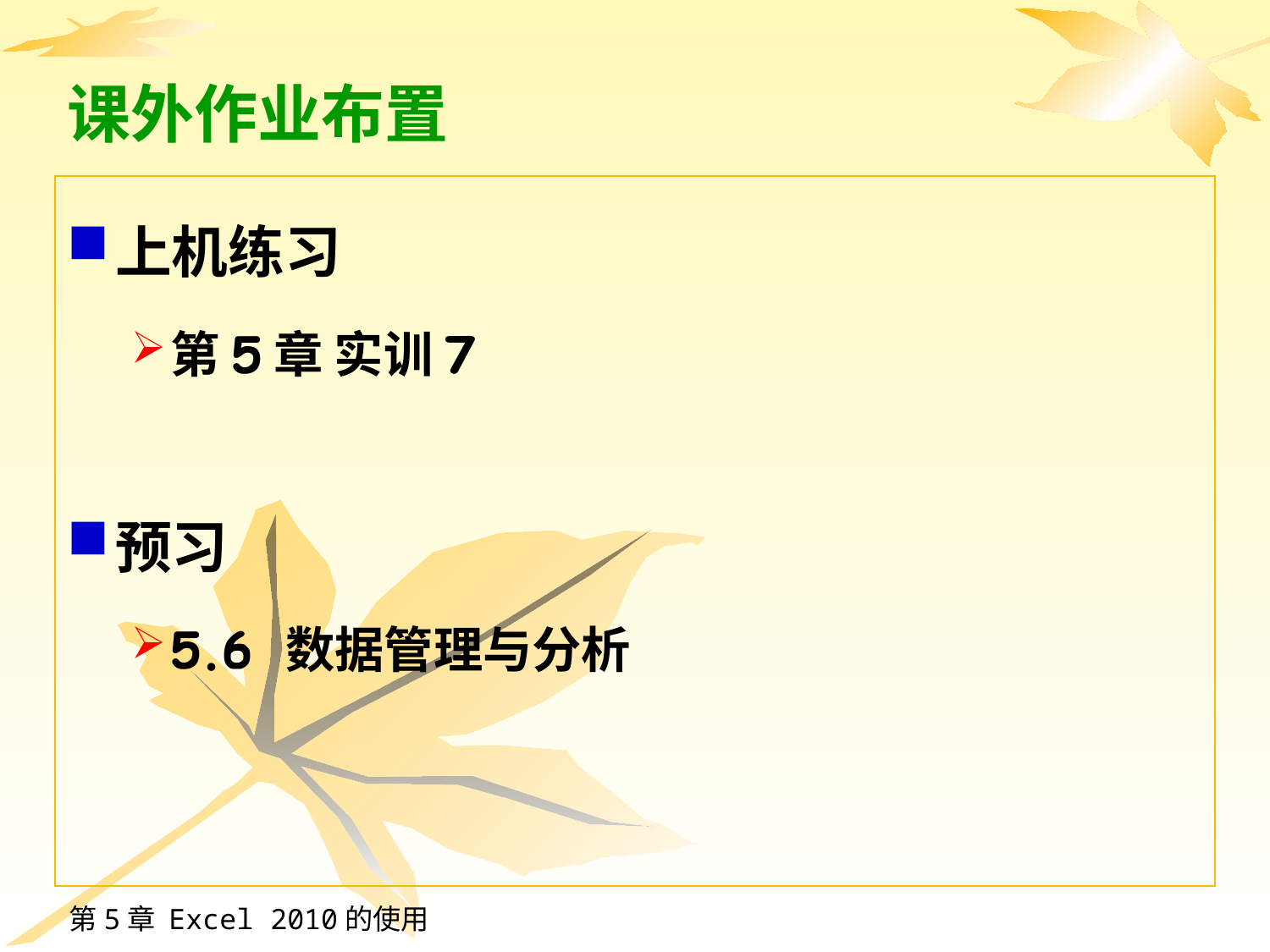

# 课外作业布置
上机练习
第5章 实训7

预习
5.6 数据管理与分析